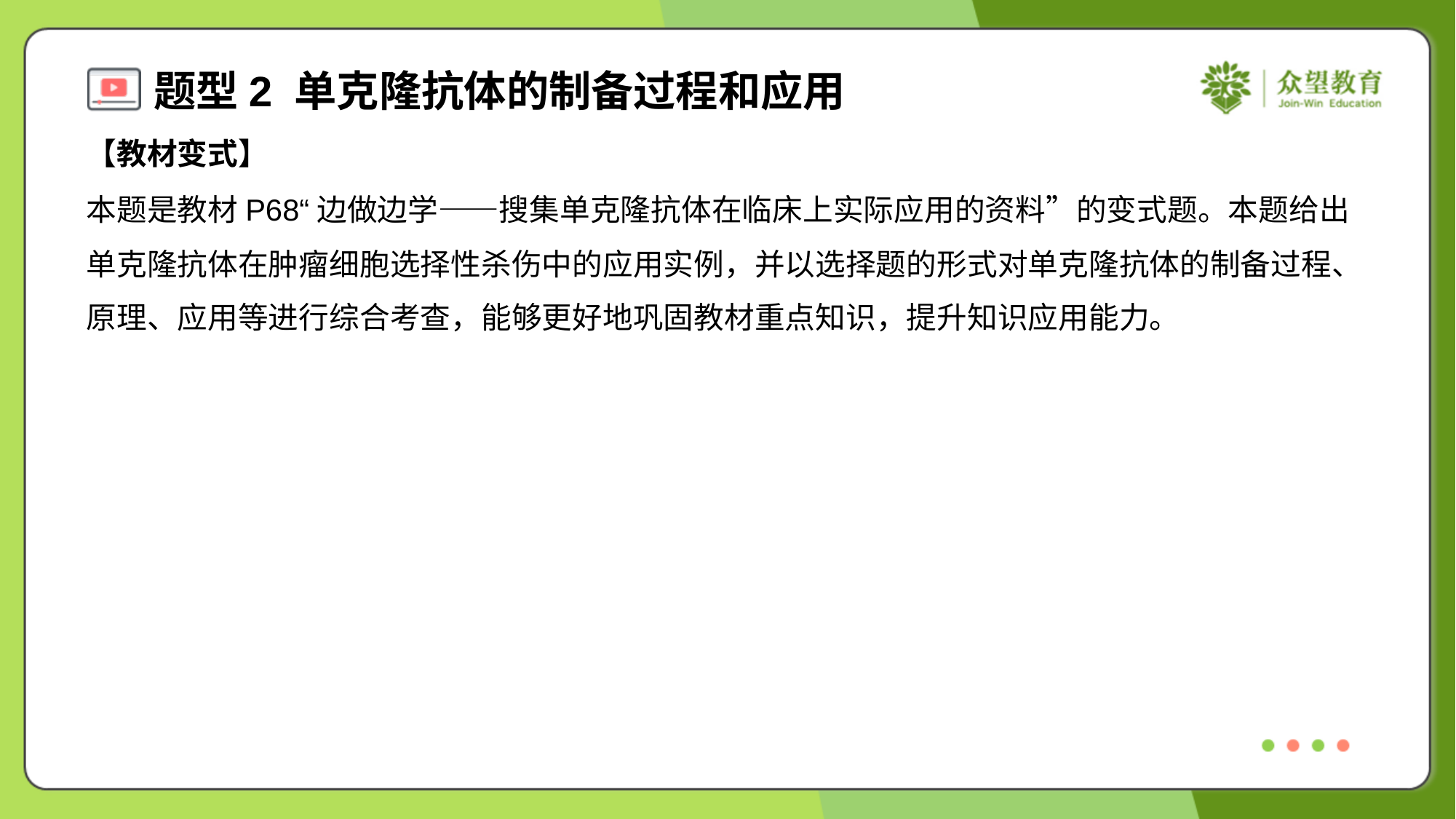

【教材变式】
本题是教材P68“边做边学——搜集单克隆抗体在临床上实际应用的资料”的变式题。本题给出
单克隆抗体在肿瘤细胞选择性杀伤中的应用实例，并以选择题的形式对单克隆抗体的制备过程、
原理、应用等进行综合考查，能够更好地巩固教材重点知识，提升知识应用能力。